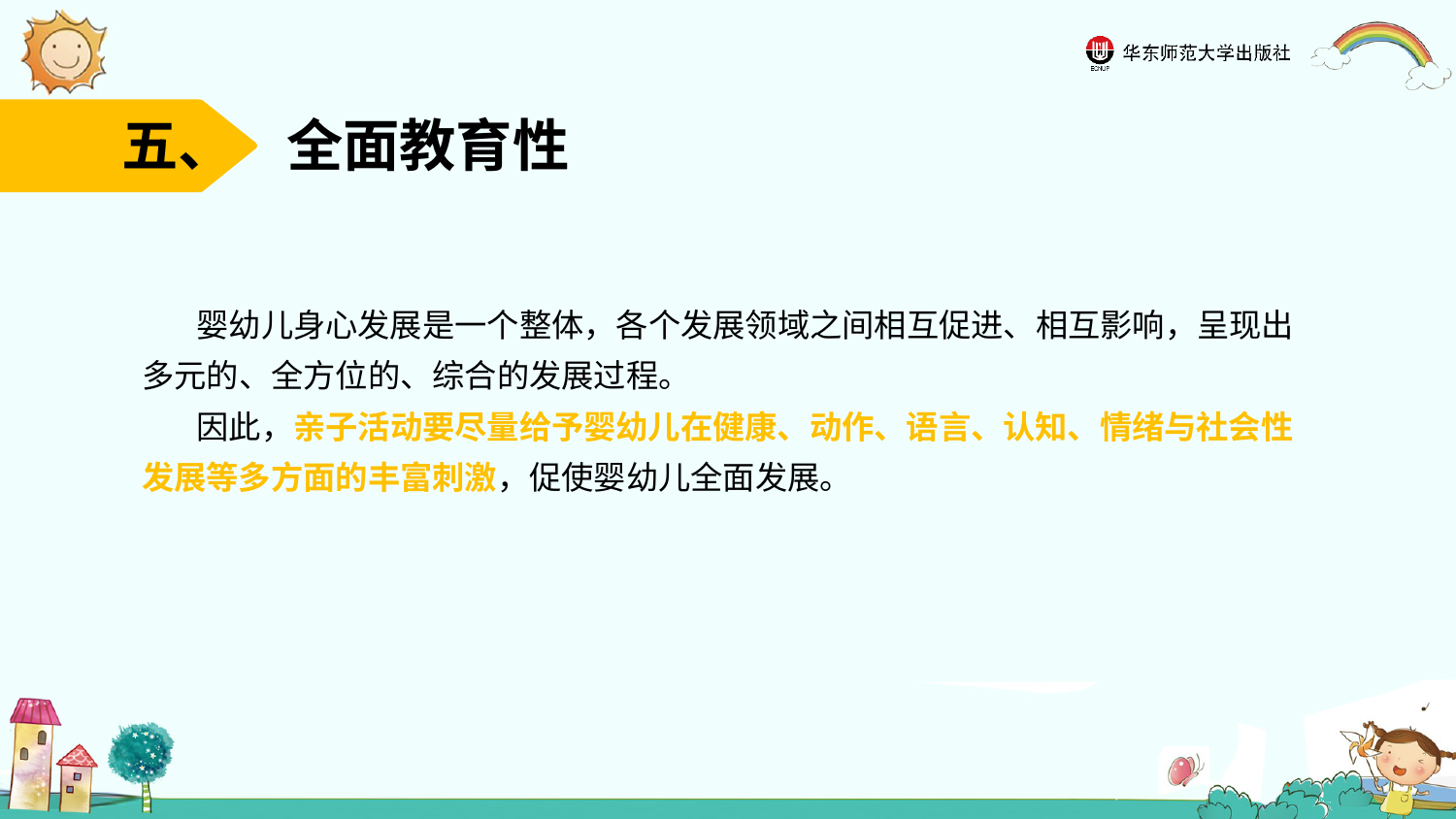

五、    全面教育性
婴幼儿身心发展是一个整体，各个发展领域之间相互促进、相互影响，呈现出多元的、全方位的、综合的发展过程。
因此，亲子活动要尽量给予婴幼儿在健康、动作、语言、认知、情绪与社会性发展等多方面的丰富刺激，促使婴幼儿全面发展。